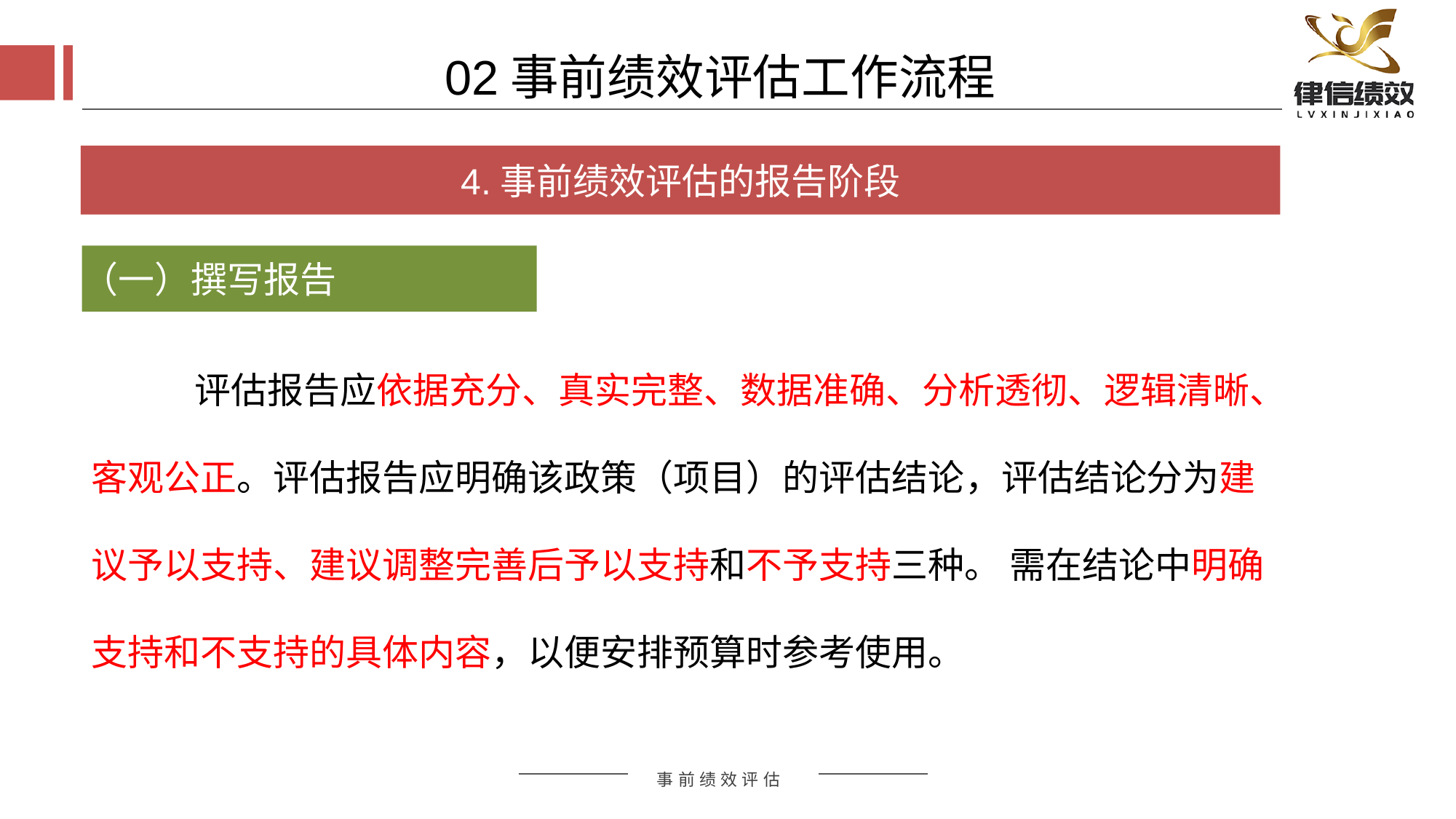

02事前绩效评估工作流程
4.事前绩效评估的报告阶段
（一）撰写报告
 评估报告应依据充分、真实完整、数据准确、分析透彻、逻辑清晰、客观公正。评估报告应明确该政策（项目）的评估结论，评估结论分为建议予以支持、建议调整完善后予以支持和不予支持三种。 需在结论中明确支持和不支持的具体内容，以便安排预算时参考使用。
评估方式
评估方式